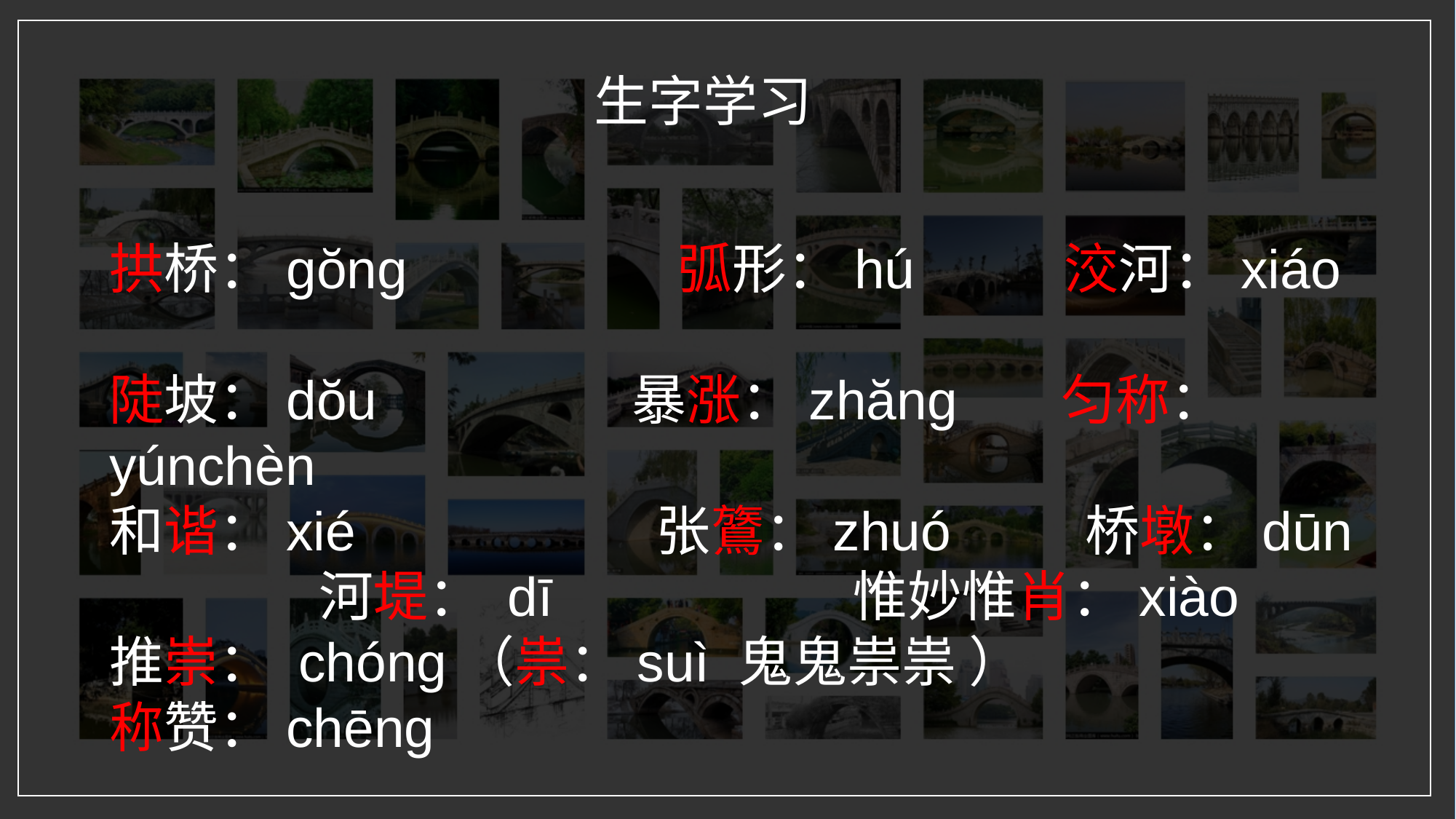

生字学习
拱桥：gŏng                 弧形：hú         洨河：xiáo
陡坡：dŏu                暴涨：zhăng      匀称：yúnchèn
和谐：xié                   张鷟：zhuó        桥墩：dūn                 河堤： dī                   惟妙惟肖：xiào
推崇： chóng（祟：suì 鬼鬼祟祟 ）
称赞：chēng